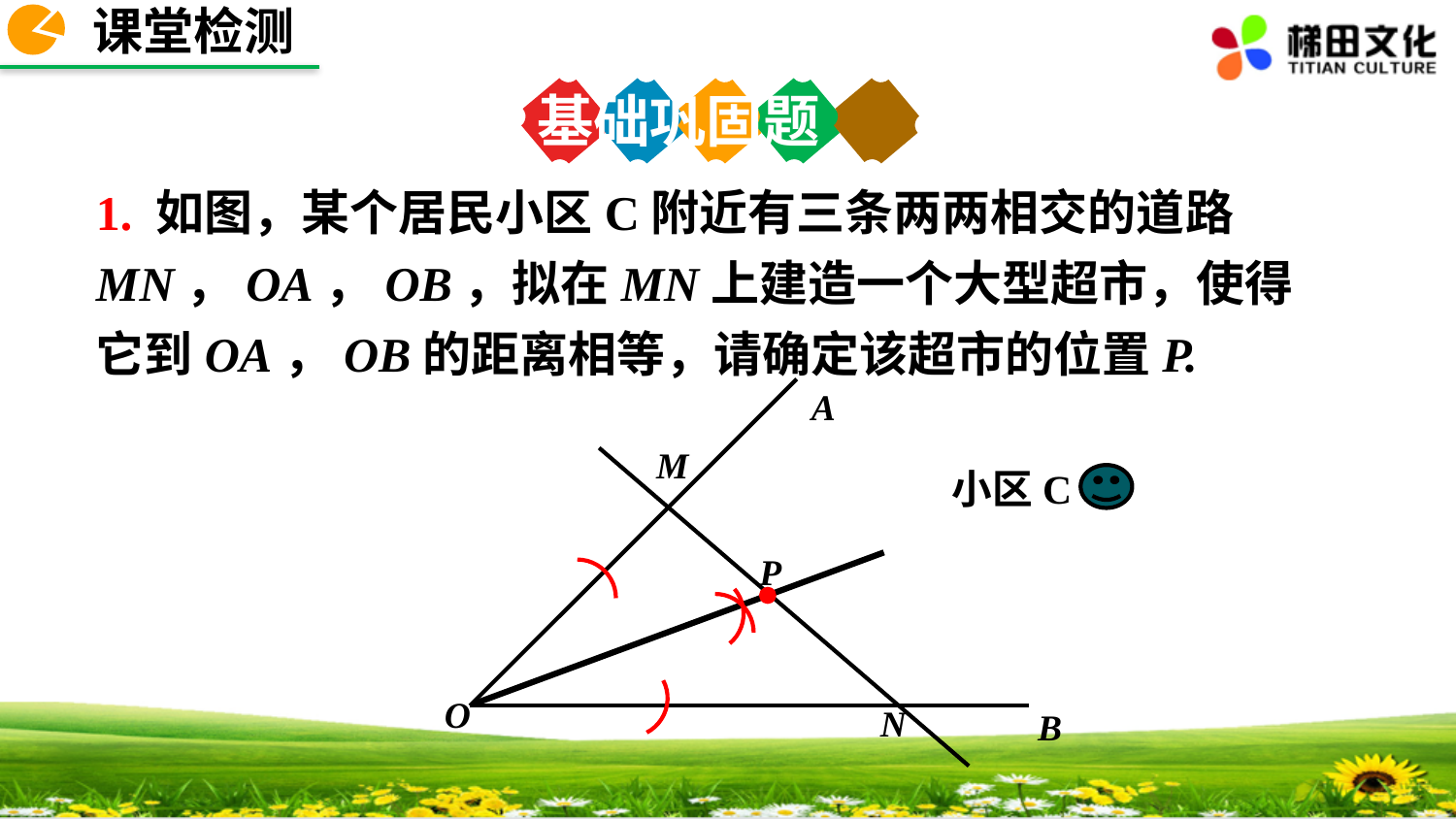

课堂检测

基础巩固题

1. 如图，某个居民小区C附近有三条两两相交的道路MN，OA，OB，拟在MN上建造一个大型超市，使得它到OA，OB的距离相等，请确定该超市的位置P.
A
M
小区C

P

O
N
B